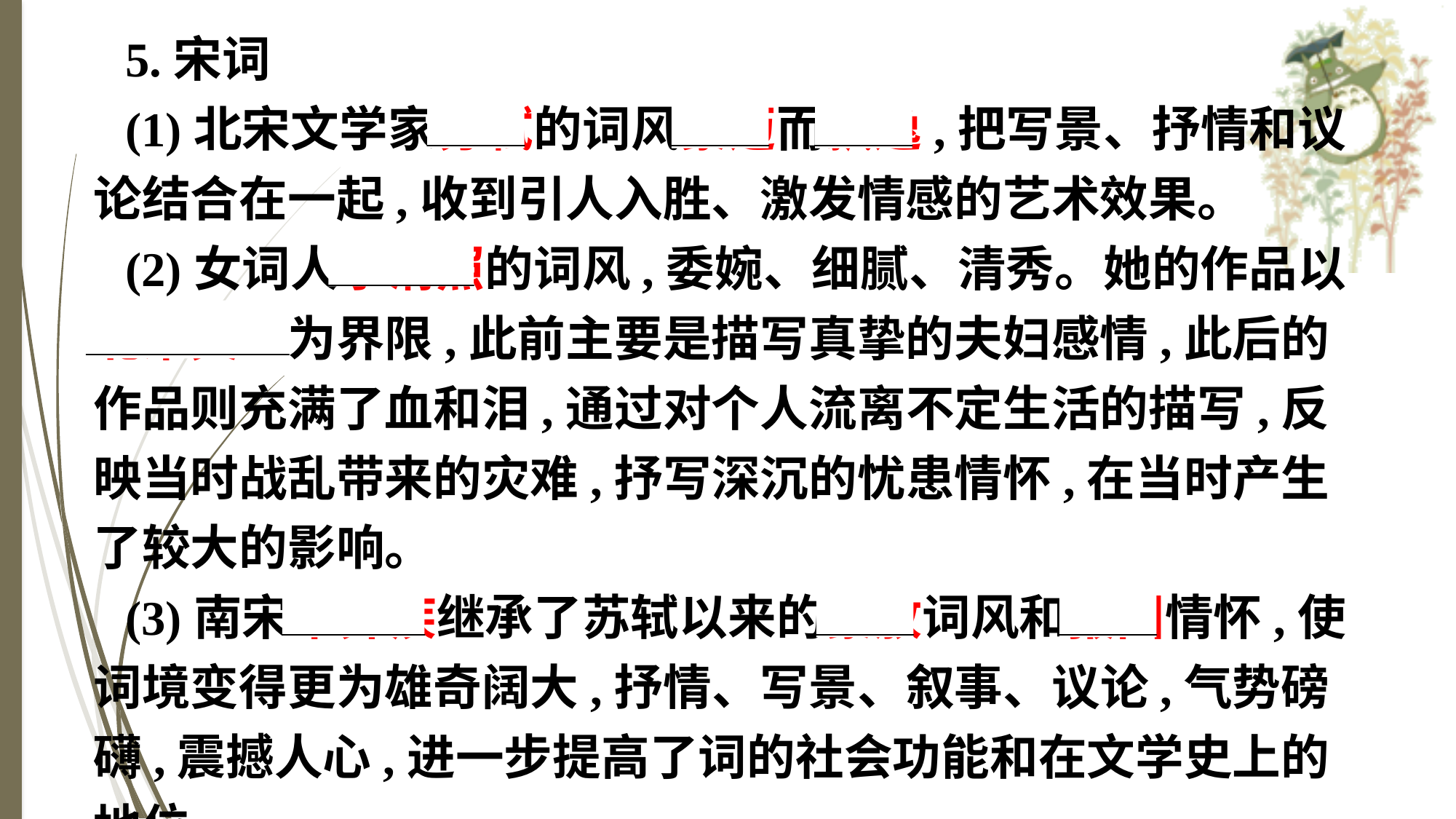

5.宋词
(1)北宋文学家苏轼的词风豪迈而飘逸,把写景、抒情和议论结合在一起,收到引人入胜、激发情感的艺术效果。
(2)女词人李清照的词风,委婉、细腻、清秀。她的作品以北宋灭亡为界限,此前主要是描写真挚的夫妇感情,此后的作品则充满了血和泪,通过对个人流离不定生活的描写,反映当时战乱带来的灾难,抒写深沉的忧患情怀,在当时产生了较大的影响。
(3)南宋辛弃疾继承了苏轼以来的豪放词风和报国情怀,使词境变得更为雄奇阔大,抒情、写景、叙事、议论,气势磅礴,震撼人心,进一步提高了词的社会功能和在文学史上的地位。